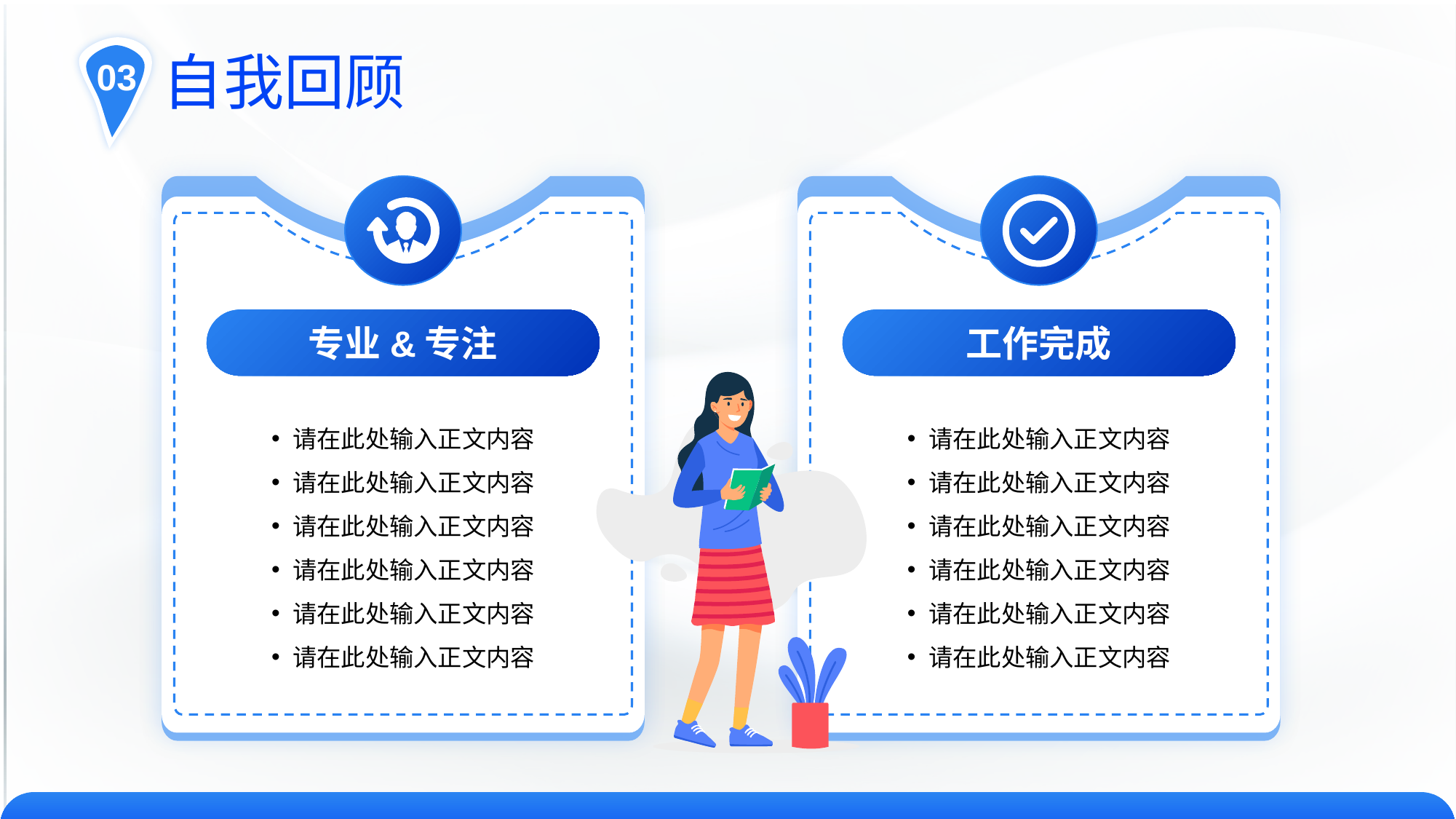

03
自我回顾

专业&专注
请在此处输入正文内容
请在此处输入正文内容
请在此处输入正文内容
请在此处输入正文内容
请在此处输入正文内容
请在此处输入正文内容

工作完成
请在此处输入正文内容
请在此处输入正文内容
请在此处输入正文内容
请在此处输入正文内容
请在此处输入正文内容
请在此处输入正文内容